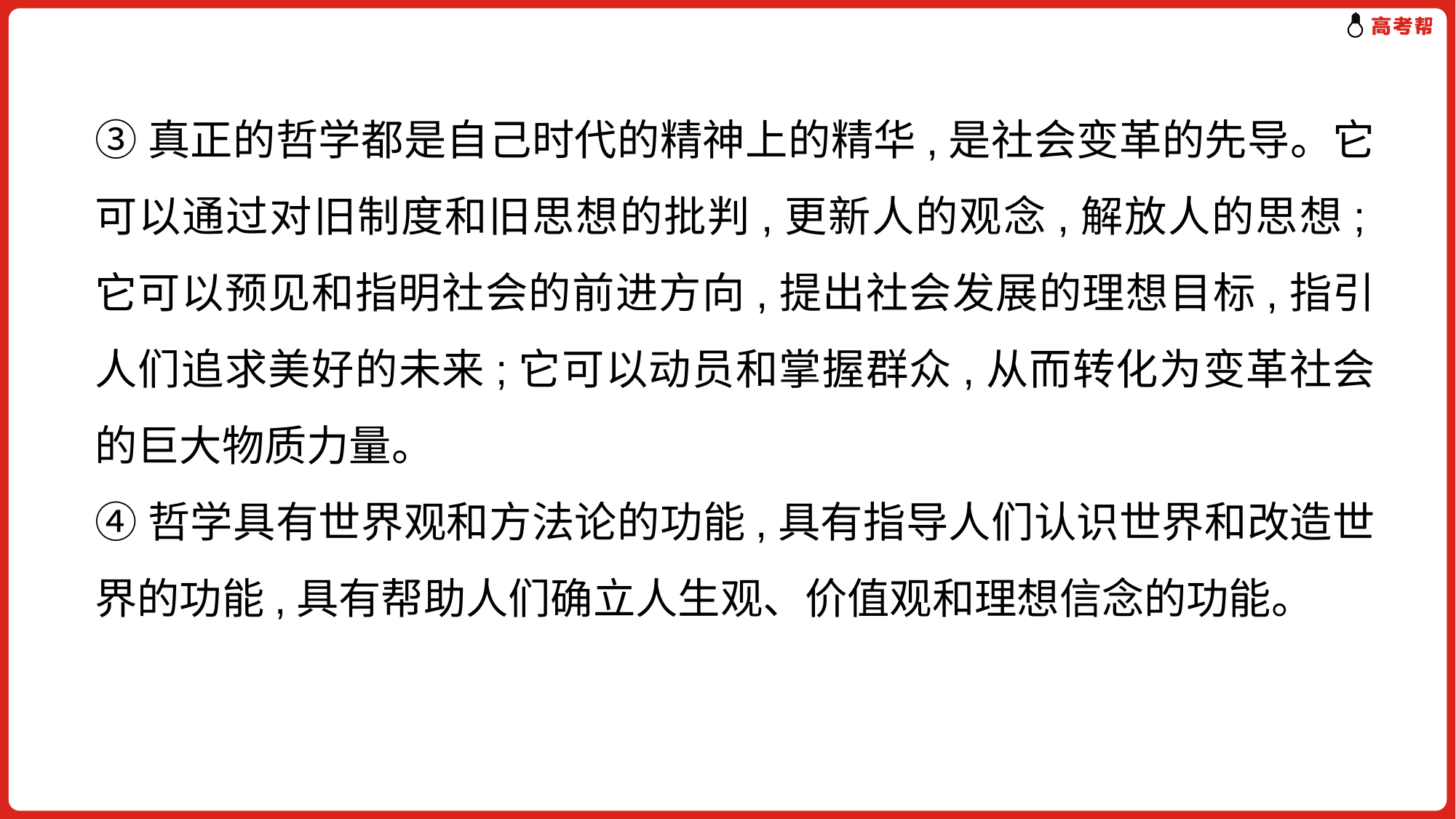

③真正的哲学都是自己时代的精神上的精华,是社会变革的先导。它可以通过对旧制度和旧思想的批判,更新人的观念,解放人的思想;它可以预见和指明社会的前进方向,提出社会发展的理想目标,指引人们追求美好的未来;它可以动员和掌握群众,从而转化为变革社会的巨大物质力量。
④哲学具有世界观和方法论的功能,具有指导人们认识世界和改造世界的功能,具有帮助人们确立人生观、价值观和理想信念的功能。